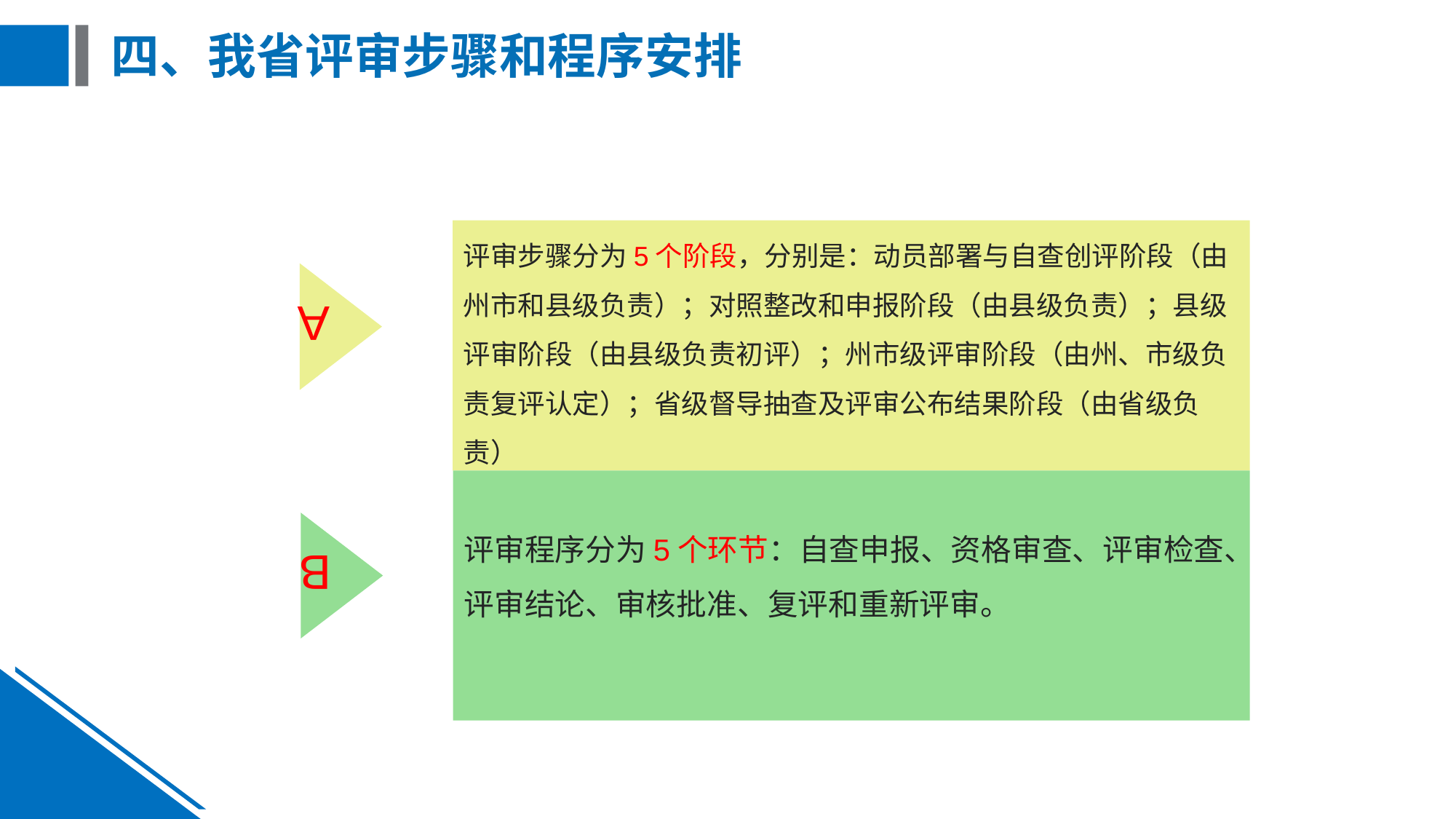

# 四、我省评审步骤和程序安排
评审步骤分为5个阶段，分别是：动员部署与自查创评阶段（由州市和县级负责）；对照整改和申报阶段（由县级负责）；县级评审阶段（由县级负责初评）；州市级评审阶段（由州、市级负责复评认定）；省级督导抽查及评审公布结果阶段（由省级负责）
A

评审程序分为5个环节：自查申报、资格审查、评审检查、评审结论、审核批准、复评和重新评审。
B